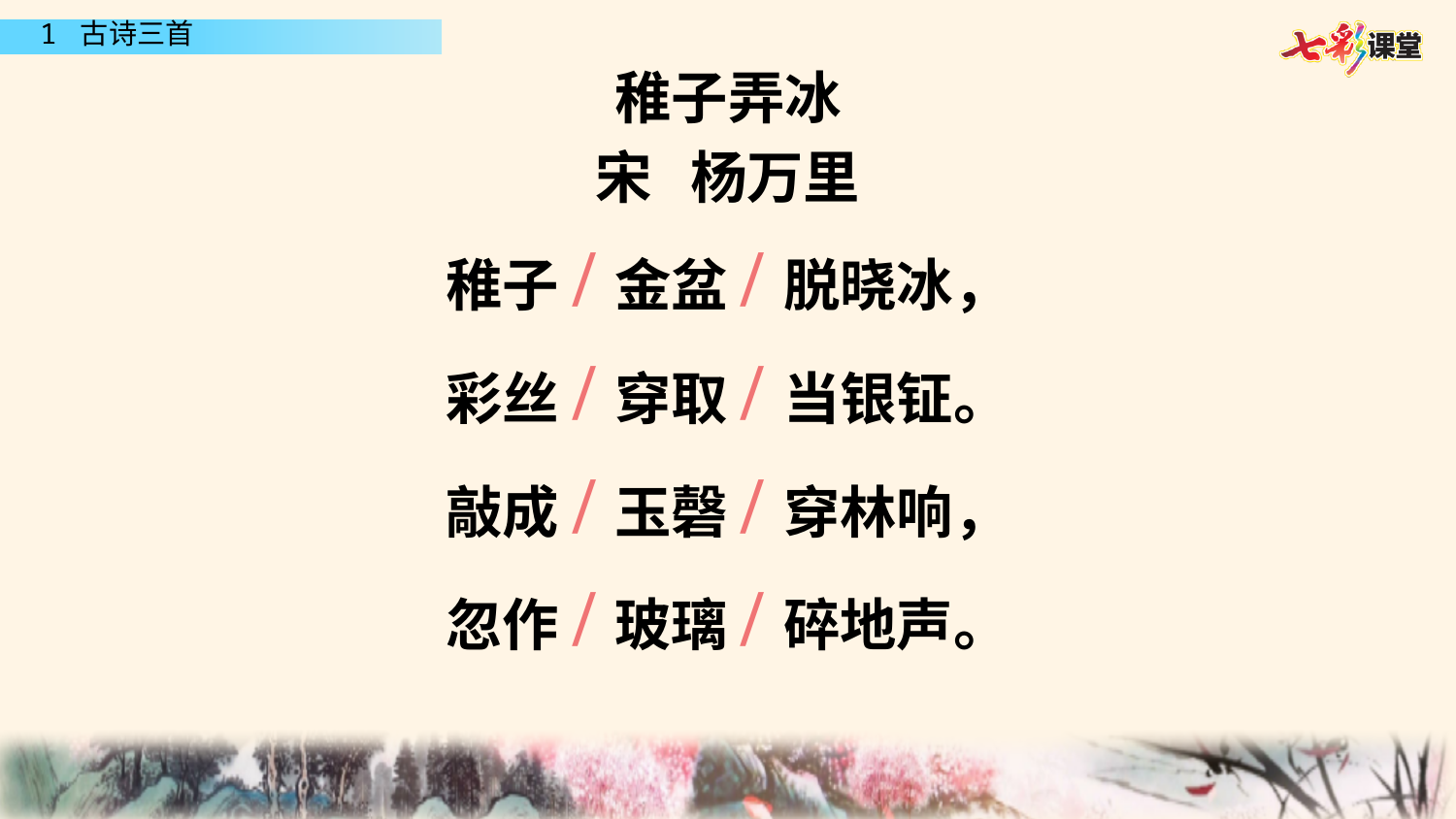

#
稚子弄冰
宋   杨万里
稚子/金盆/脱晓冰，
彩丝/穿取/当银钲。
敲成/玉磬/穿林响，
忽作/玻璃/碎地声。